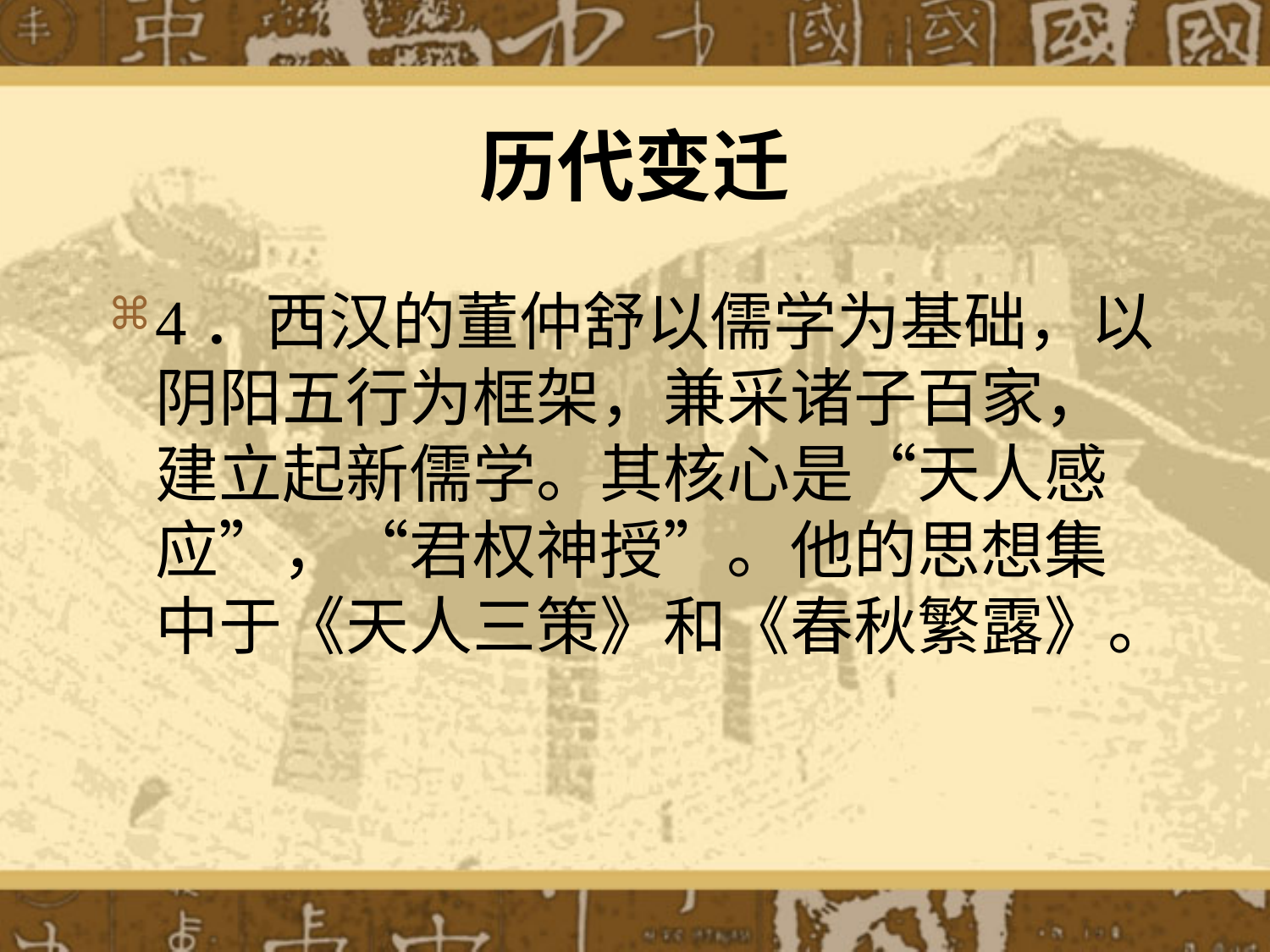

# 历代变迁
4．西汉的董仲舒以儒学为基础，以阴阳五行为框架，兼采诸子百家，建立起新儒学。其核心是“天人感应”，“君权神授”。他的思想集中于《天人三策》和《春秋繁露》。